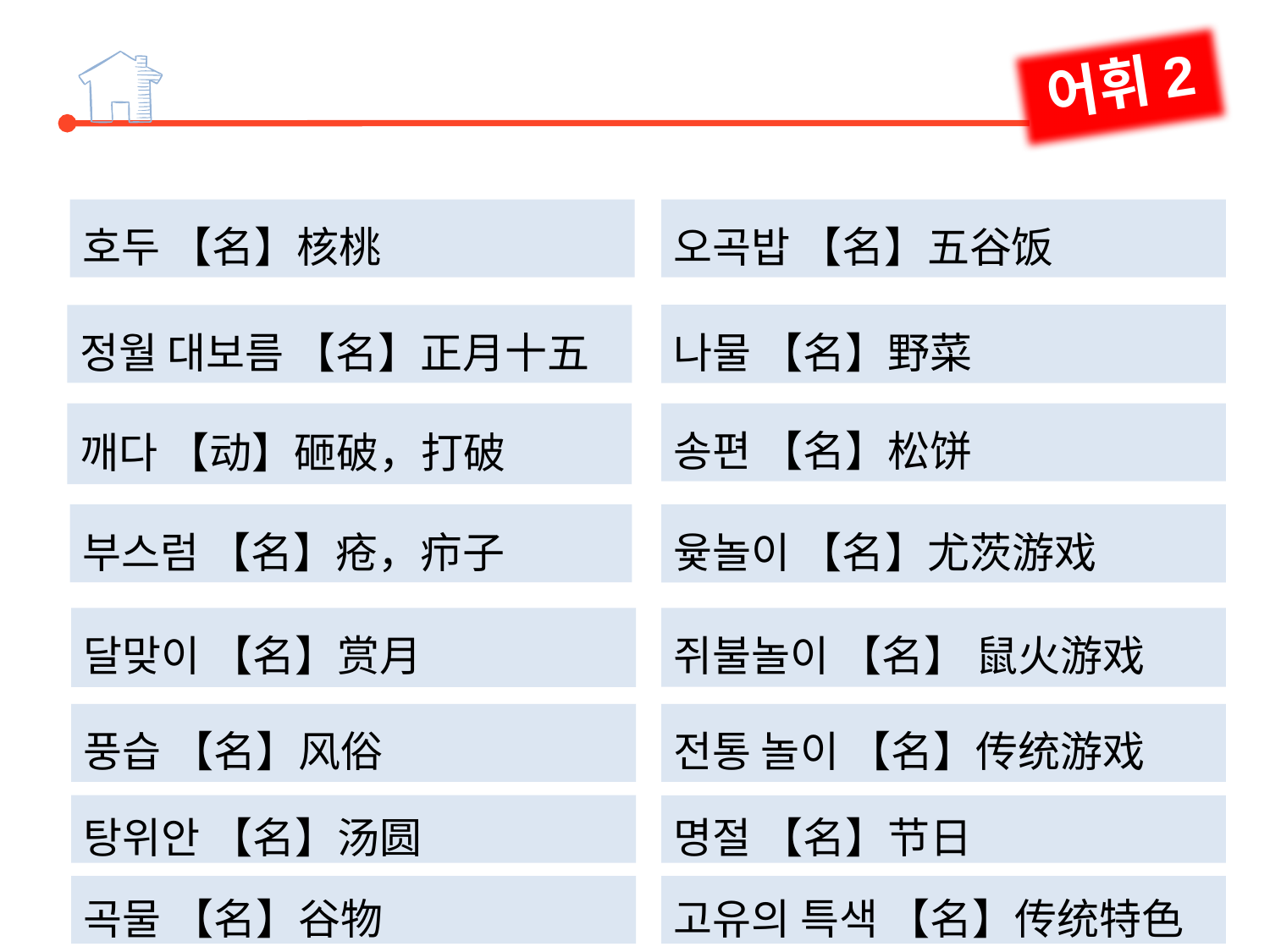

어휘2

호두 【名】核桃
오곡밥 【名】五谷饭
나물 【名】野菜
정월 대보름 【名】正月十五
깨다 【动】砸破，打破
송편 【名】松饼
부스럼 【名】疮，疖子
윷놀이 【名】尤茨游戏
달맞이 【名】赏月
쥐불놀이 【名】 鼠火游戏
풍습 【名】风俗
전통 놀이 【名】传统游戏
탕위안 【名】汤圆
명절 【名】节日
곡물 【名】谷物
고유의 특색 【名】传统特色